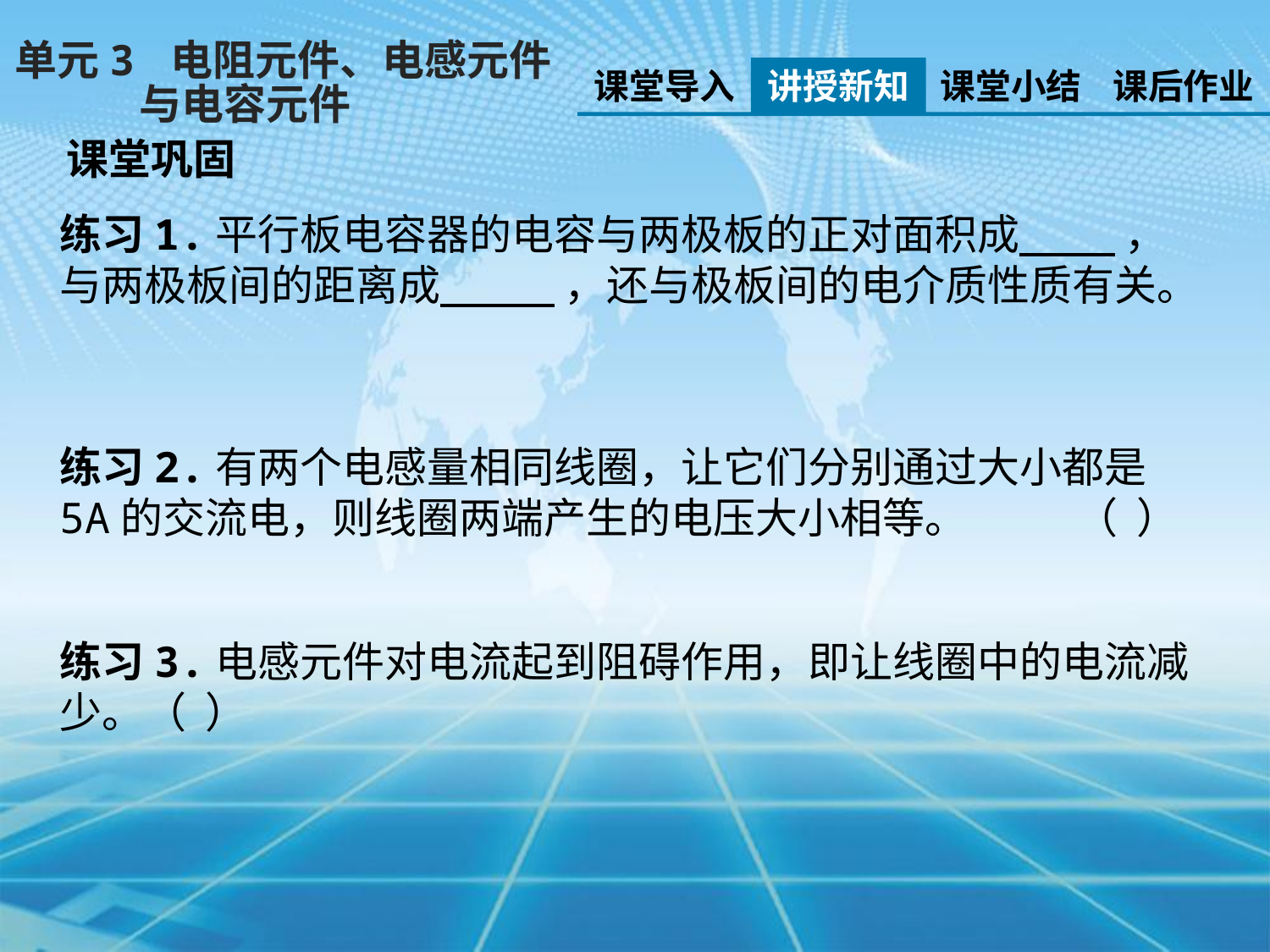

单元3 电阻元件、电感元件
            与电容元件
课堂导入
讲授新知
课堂小结
课后作业
课堂巩固
练习1.平行板电容器的电容与两极板的正对面积成           ，与两极板间的距离成             ，还与极板间的电介质性质有关。
练习2.有两个电感量相同线圈，让它们分别通过大小都是5A的交流电，则线圈两端产生的电压大小相等。	（  ）

练习3.电感元件对电流起到阻碍作用，即让线圈中的电流减少。（  ）